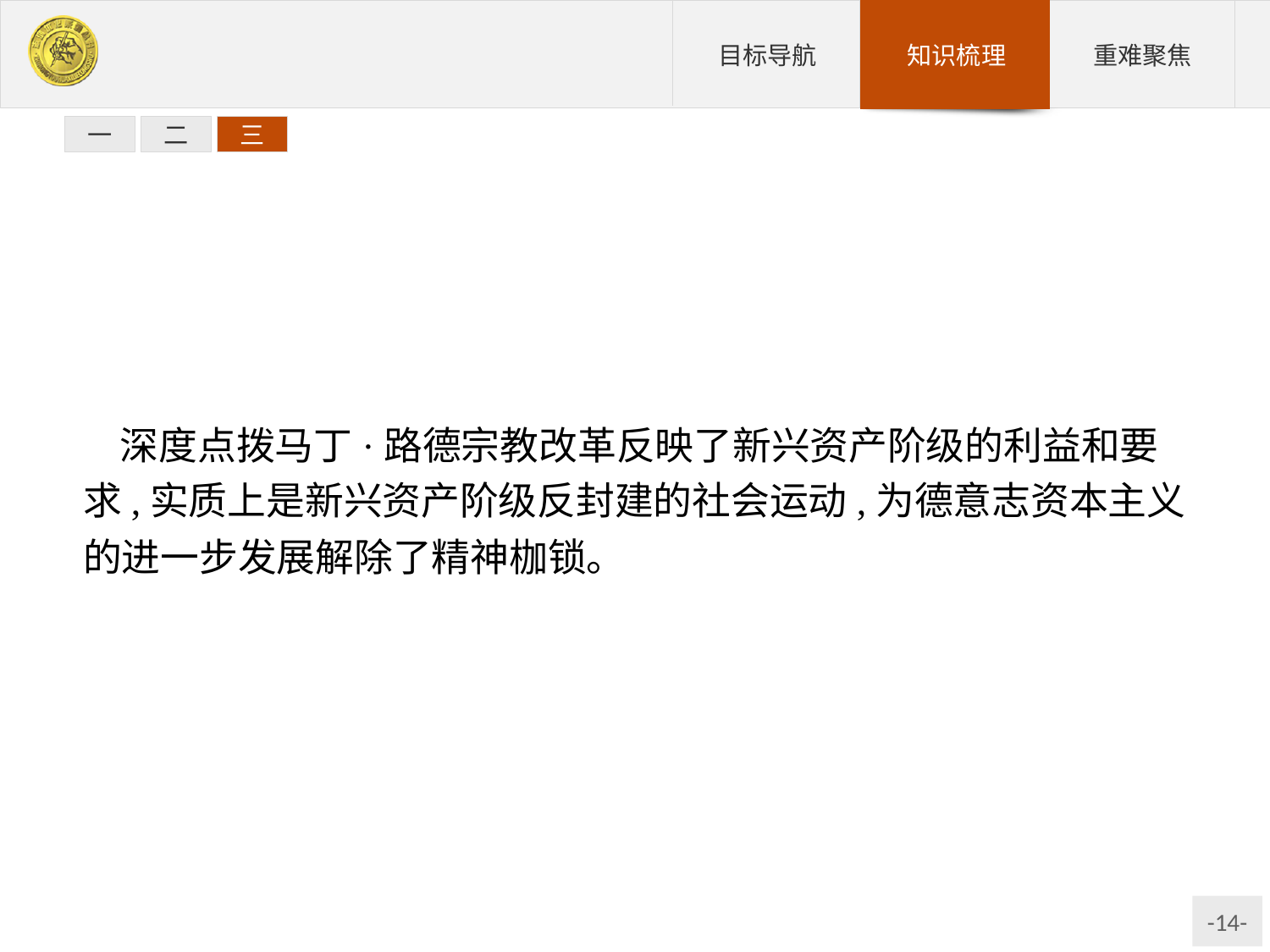

一
二
三
深度点拨马丁·路德宗教改革反映了新兴资产阶级的利益和要求,实质上是新兴资产阶级反封建的社会运动,为德意志资本主义的进一步发展解除了精神枷锁。